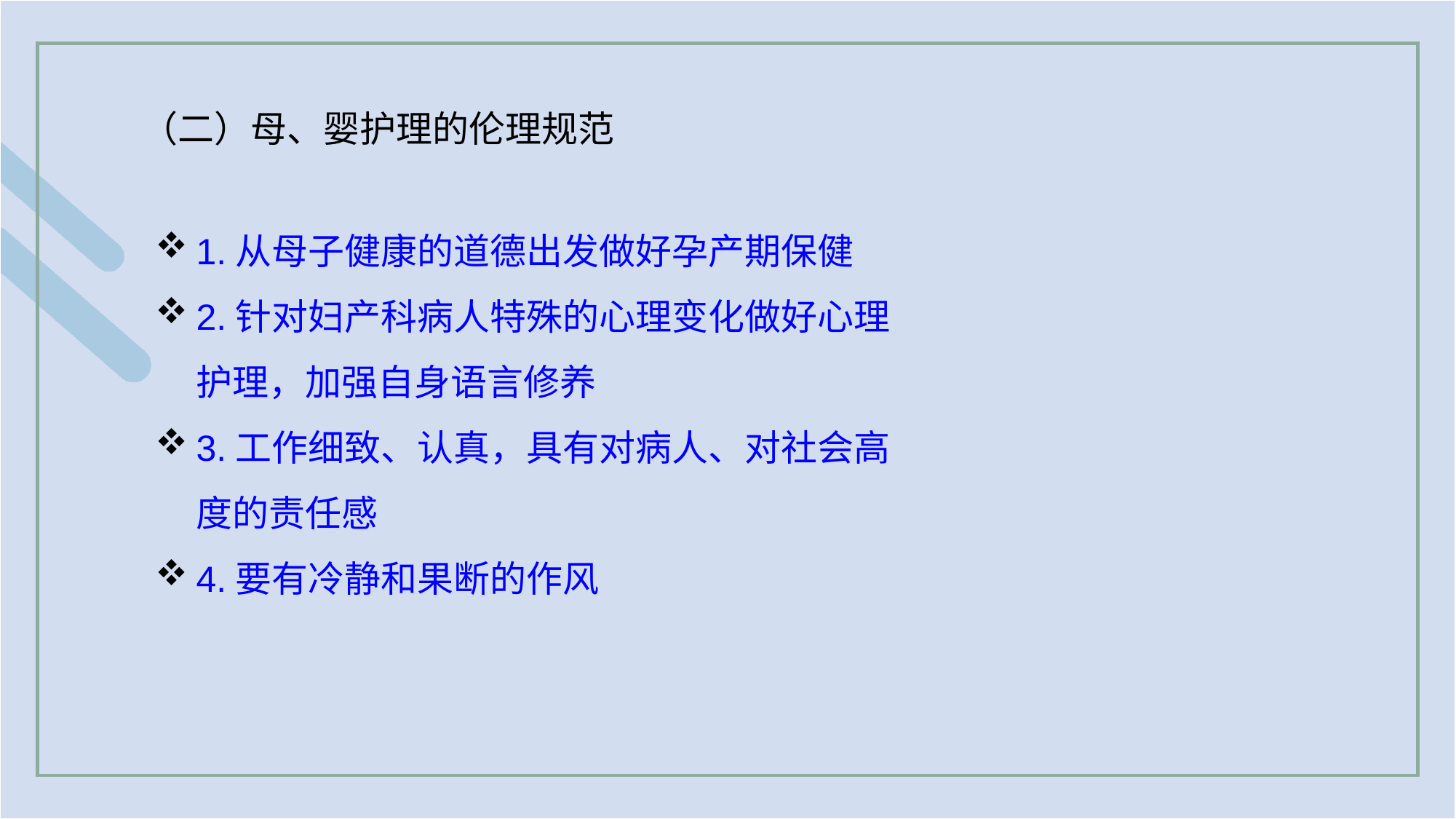

（二）母、婴护理的伦理规范
1.从母子健康的道德出发做好孕产期保健
2.针对妇产科病人特殊的心理变化做好心理护理，加强自身语言修养
3.工作细致、认真，具有对病人、对社会高度的责任感
4.要有冷静和果断的作风